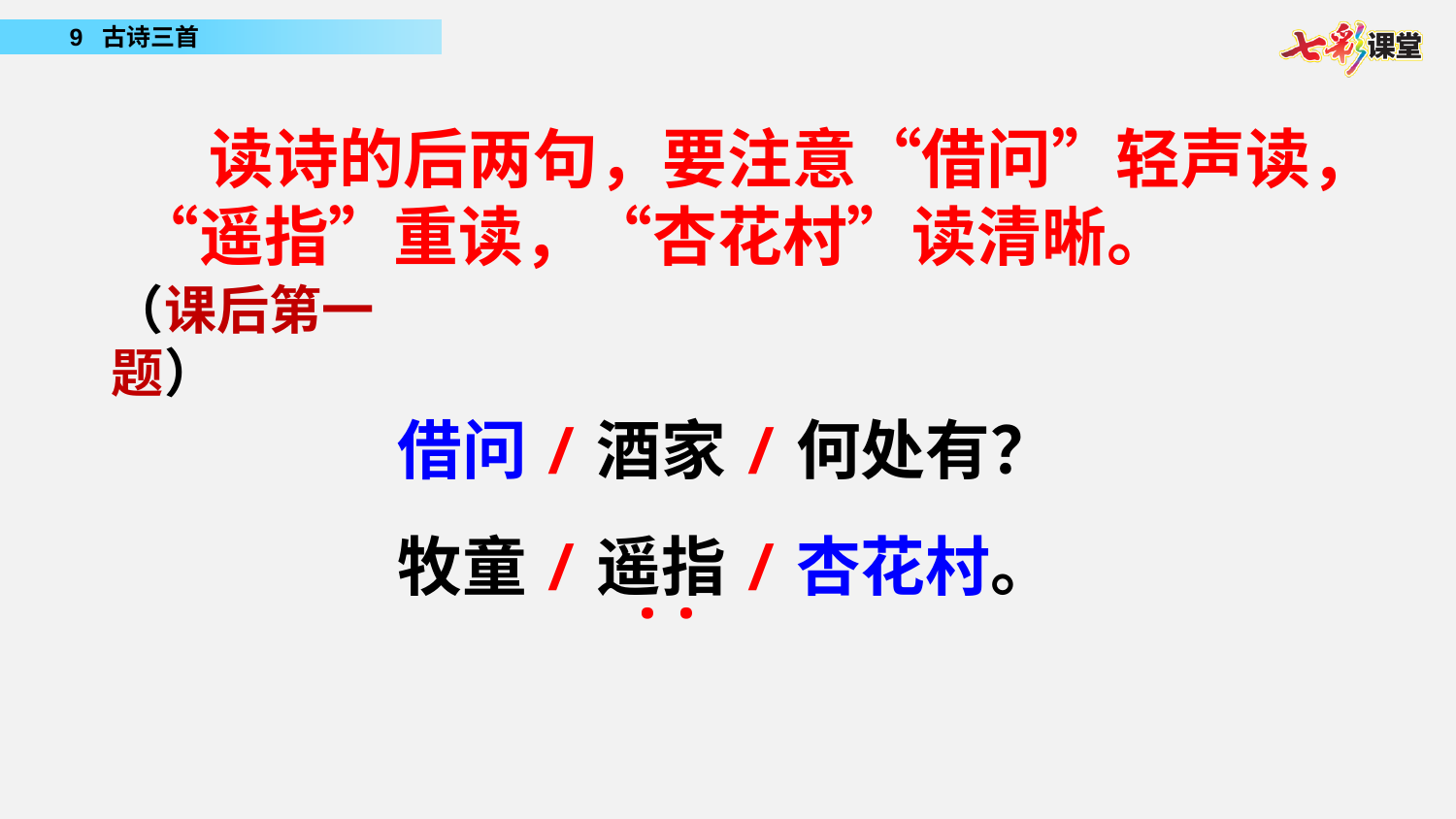

读诗的后两句，要注意“借问”轻声读，“遥指”重读，“杏花村”读清晰。
（课后第一题）
借问/酒家/何处有？
牧童/遥指/杏花村。
··